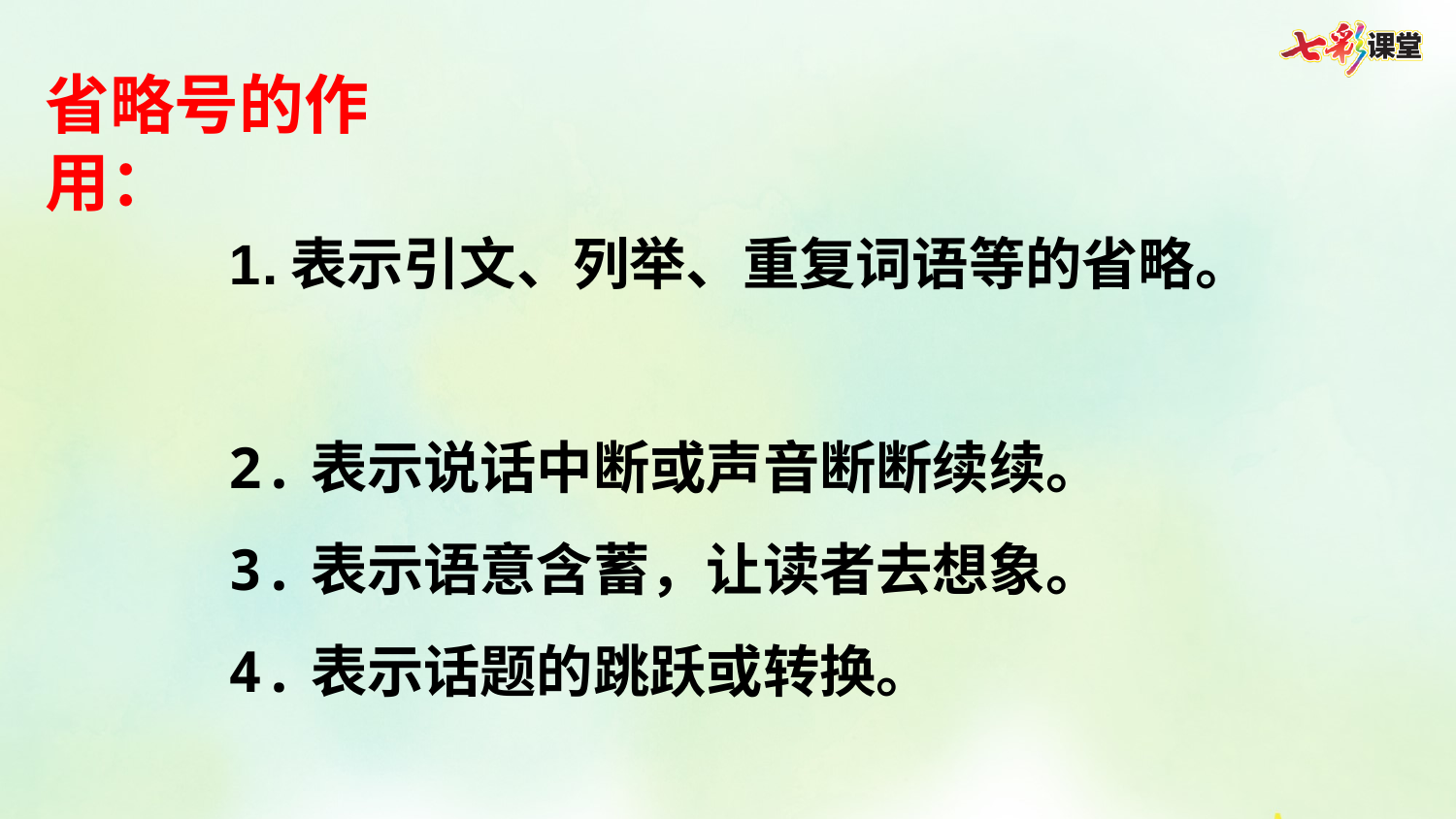

省略号的作用：
表示引文、列举、重复词语等的省略。
2.表示说话中断或声音断断续续。
3.表示语意含蓄，让读者去想象。
4.表示话题的跳跃或转换。